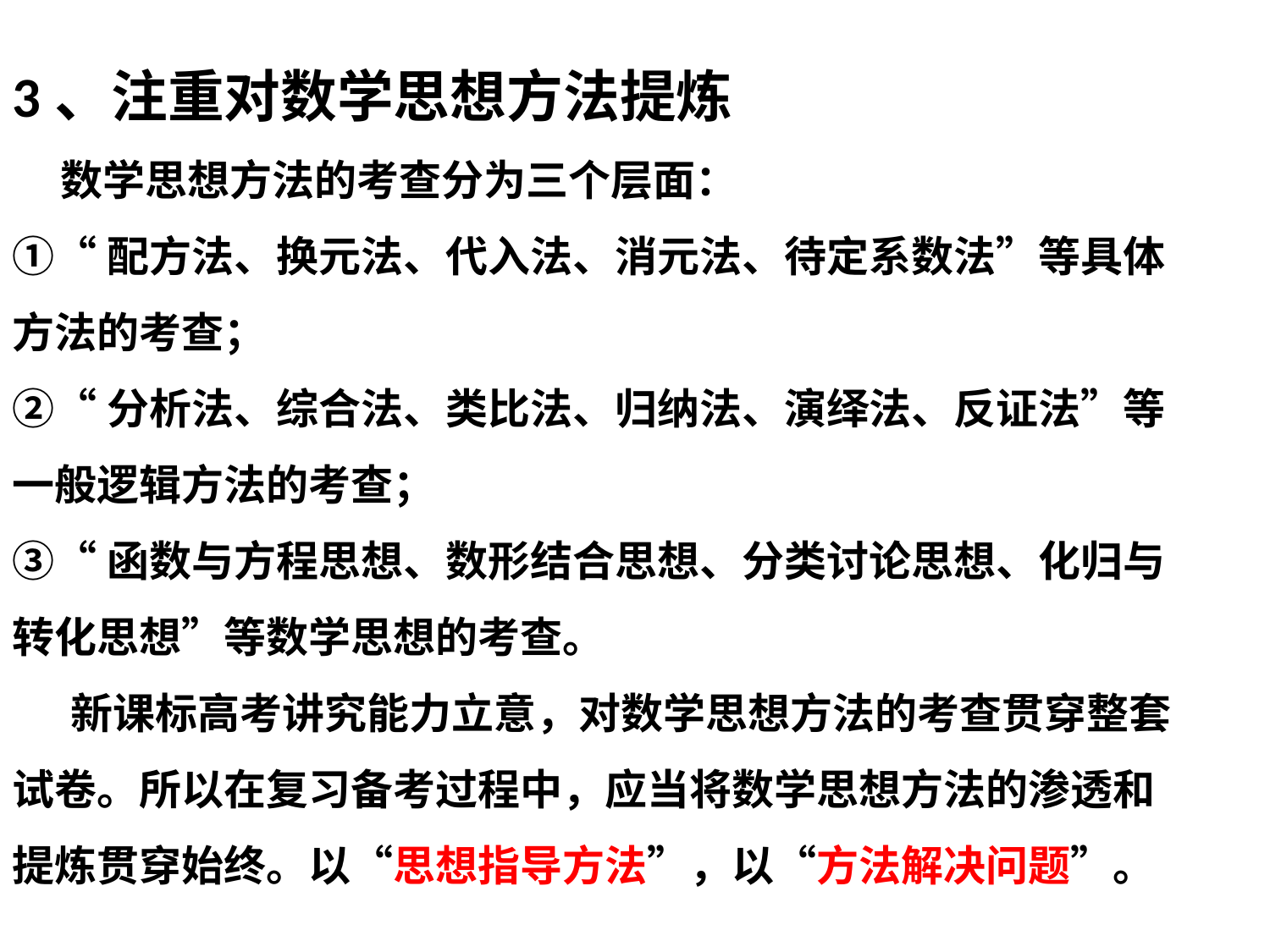

3、注重对数学思想方法提炼
    数学思想方法的考查分为三个层面：
①“配方法、换元法、代入法、消元法、待定系数法”等具体方法的考查；
②“分析法、综合法、类比法、归纳法、演绎法、反证法”等一般逻辑方法的考查；
③“函数与方程思想、数形结合思想、分类讨论思想、化归与转化思想”等数学思想的考查。
     新课标高考讲究能力立意，对数学思想方法的考查贯穿整套试卷。所以在复习备考过程中，应当将数学思想方法的渗透和提炼贯穿始终。以“思想指导方法”，以“方法解决问题”。